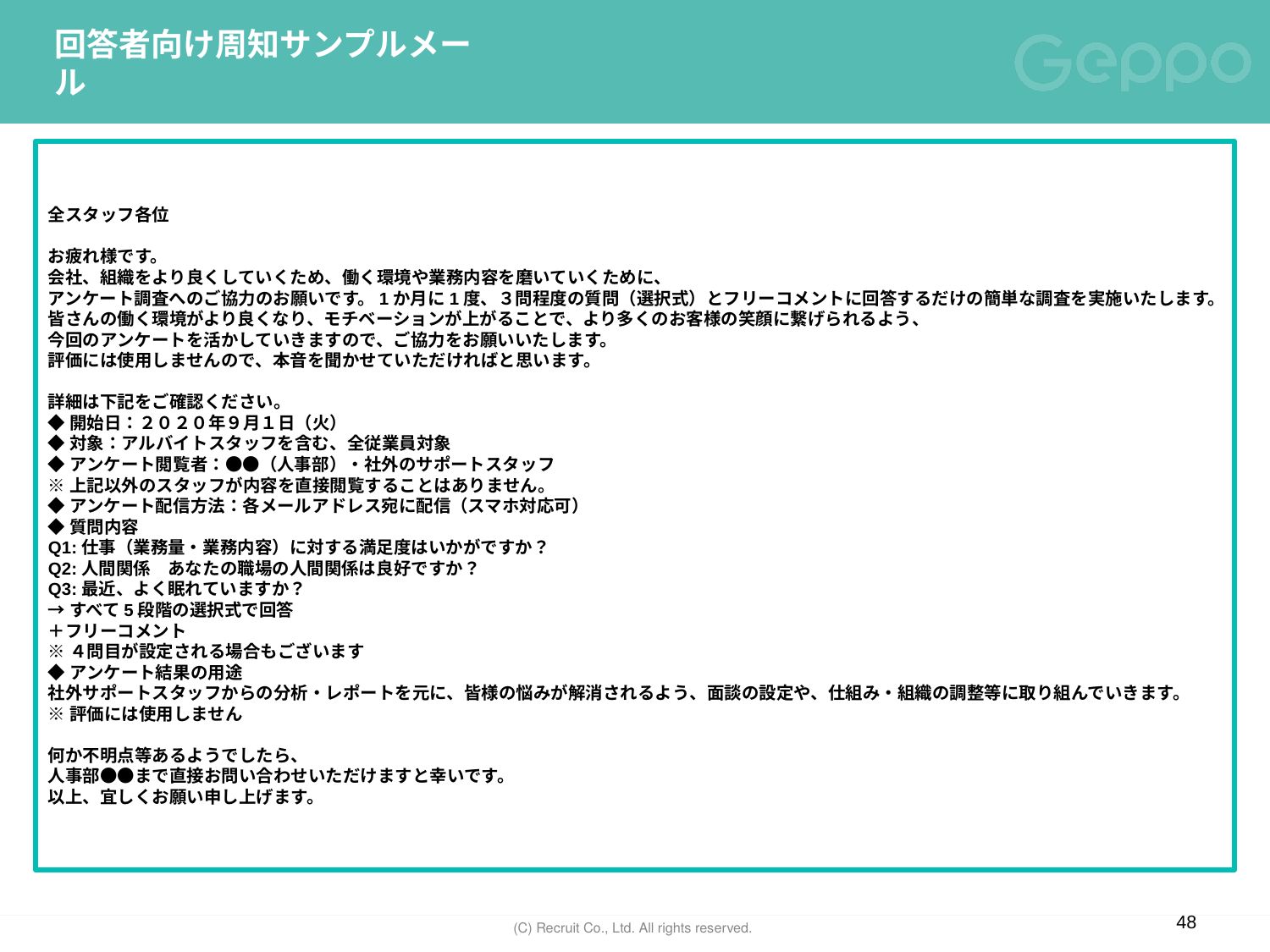

# 回答者向け周知サンプルメール
全スタッフ各位

お疲れ様です。
会社、組織をより良くしていくため、働く環境や業務内容を磨いていくために、
アンケート調査へのご協力のお願いです。1か月に1度、３問程度の質問（選択式）とフリーコメントに回答するだけの簡単な調査を実施いたします。
皆さんの働く環境がより良くなり、モチベーションが上がることで、より多くのお客様の笑顔に繋げられるよう、
今回のアンケートを活かしていきますので、ご協力をお願いいたします。
評価には使用しませんので、本音を聞かせていただければと思います。

詳細は下記をご確認ください。
◆開始日：２０２０年９月１日（火）
◆対象：アルバイトスタッフを含む、全従業員対象
◆アンケート閲覧者：●●（人事部）・社外のサポートスタッフ
※上記以外のスタッフが内容を直接閲覧することはありません。
◆アンケート配信方法：各メールアドレス宛に配信（スマホ対応可）
◆質問内容
Q1:仕事（業務量・業務内容）に対する満足度はいかがですか？
Q2:人間関係　あなたの職場の人間関係は良好ですか？
Q3:最近、よく眠れていますか？
→すべて5段階の選択式で回答
＋フリーコメント
※４問目が設定される場合もございます
◆アンケート結果の用途
社外サポートスタッフからの分析・レポートを元に、皆様の悩みが解消されるよう、面談の設定や、仕組み・組織の調整等に取り組んでいきます。
※評価には使用しません

何か不明点等あるようでしたら、
人事部●●まで直接お問い合わせいただけますと幸いです。
以上、宜しくお願い申し上げます。